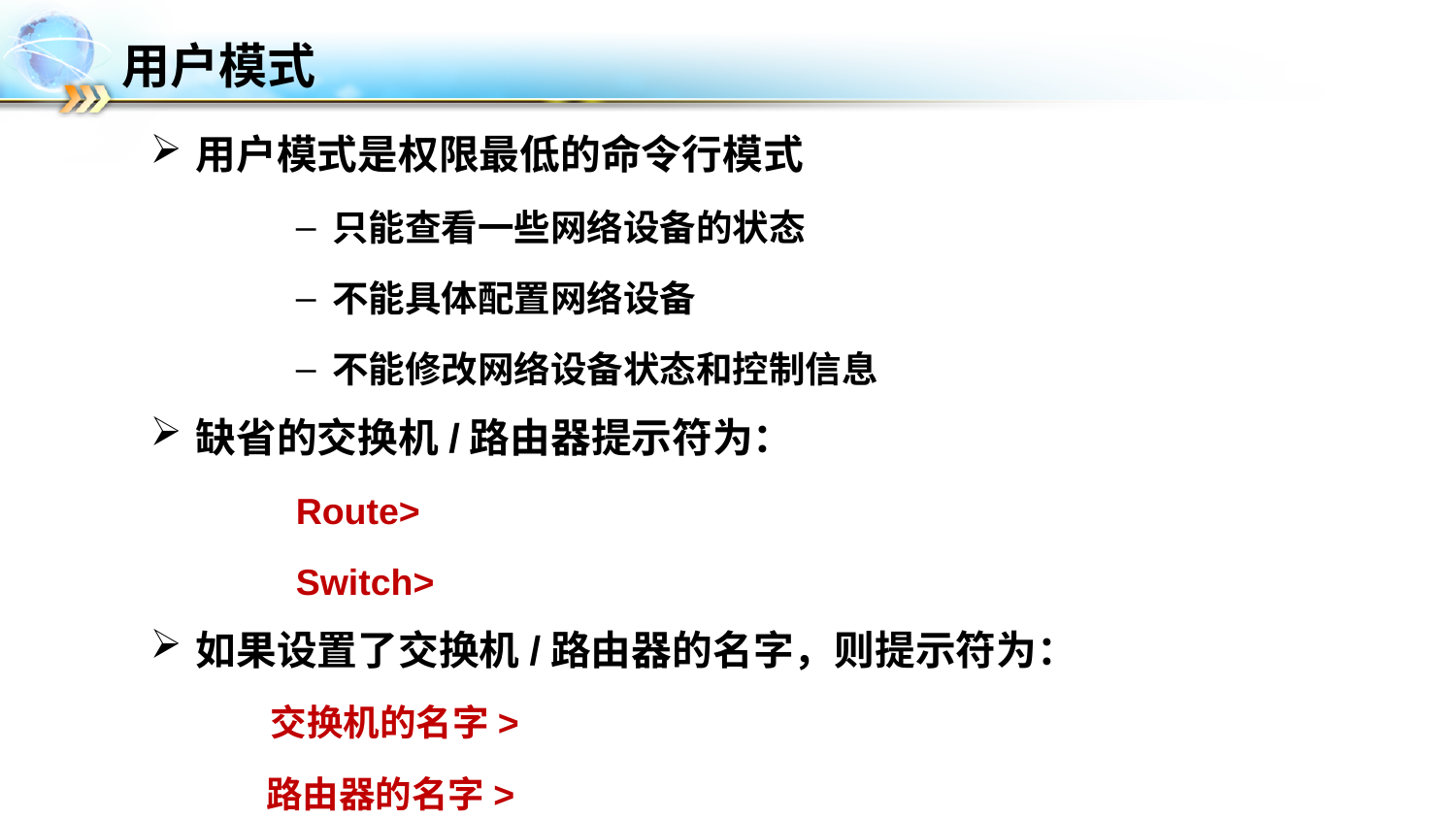

用户模式
用户模式是权限最低的命令行模式
只能查看一些网络设备的状态
不能具体配置网络设备
不能修改网络设备状态和控制信息
缺省的交换机/路由器提示符为：
Route>
Switch>
如果设置了交换机/路由器的名字，则提示符为：
            交换机的名字>
             路由器的名字>